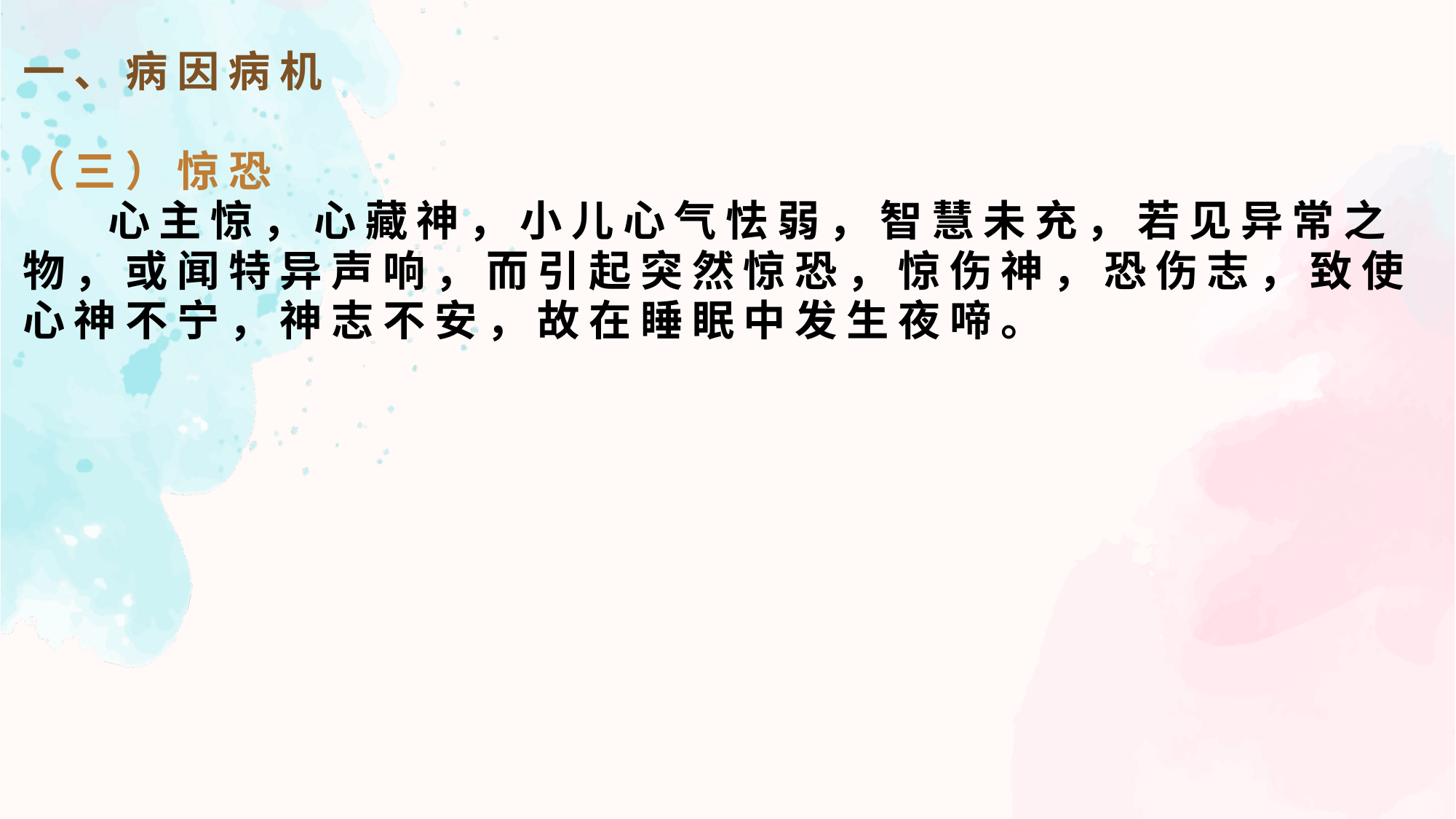

一、病因病机

（三）惊恐
    心主惊，心藏神，小儿心气怯弱，智慧未充，若见异常之物，或闻特异声响，而引起突然惊恐，惊伤神，恐伤志，致使心神不宁，神志不安，故在睡眠中发生夜啼。